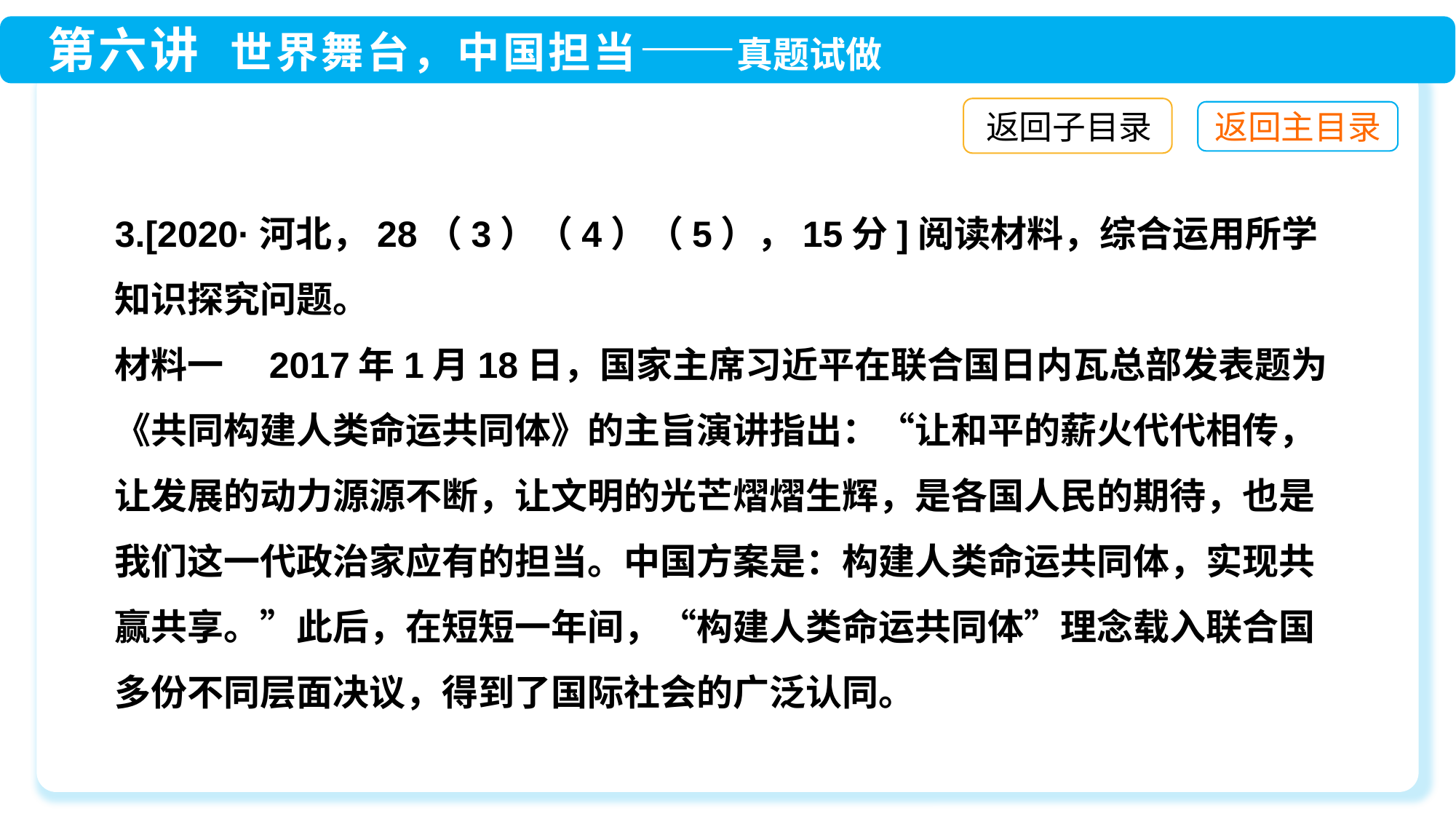

返回子目录

3.[2020·河北，28（3）（4）（5），15分]阅读材料，综合运用所学知识探究问题。
材料一　2017年1月18日，国家主席习近平在联合国日内瓦总部发表题为《共同构建人类命运共同体》的主旨演讲指出：“让和平的薪火代代相传，让发展的动力源源不断，让文明的光芒熠熠生辉，是各国人民的期待，也是我们这一代政治家应有的担当。中国方案是：构建人类命运共同体，实现共赢共享。”此后，在短短一年间，“构建人类命运共同体”理念载入联合国多份不同层面决议，得到了国际社会的广泛认同。